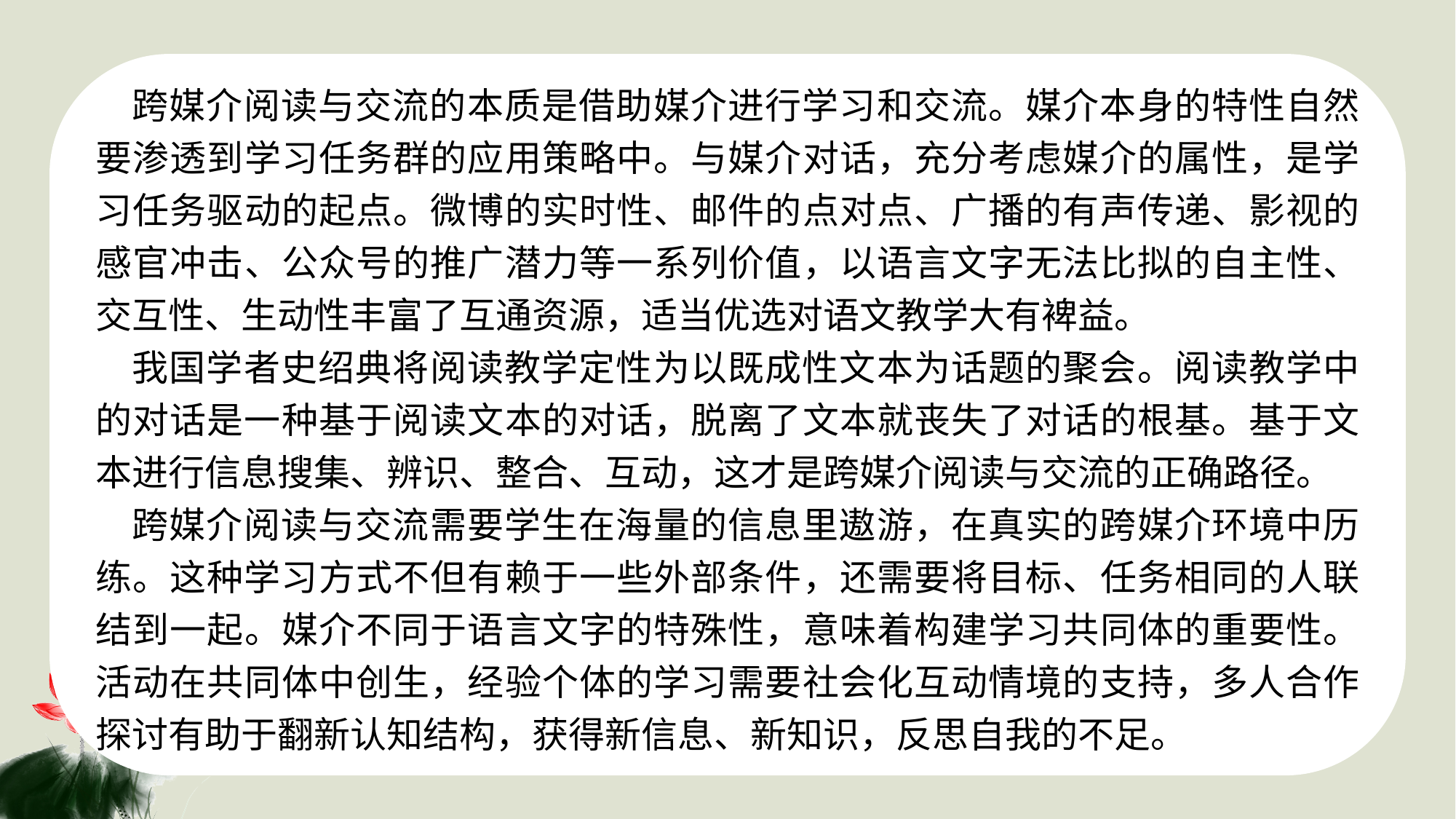

跨媒介阅读与交流的本质是借助媒介进行学习和交流。媒介本身的特性自然要渗透到学习任务群的应用策略中。与媒介对话，充分考虑媒介的属性，是学习任务驱动的起点。微博的实时性、邮件的点对点、广播的有声传递、影视的感官冲击、公众号的推广潜力等一系列价值，以语言文字无法比拟的自主性、交互性、生动性丰富了互通资源，适当优选对语文教学大有裨益。
   我国学者史绍典将阅读教学定性为以既成性文本为话题的聚会。阅读教学中的对话是一种基于阅读文本的对话，脱离了文本就丧失了对话的根基。基于文本进行信息搜集、辨识、整合、互动，这才是跨媒介阅读与交流的正确路径。
   跨媒介阅读与交流需要学生在海量的信息里遨游，在真实的跨媒介环境中历练。这种学习方式不但有赖于一些外部条件，还需要将目标、任务相同的人联结到一起。媒介不同于语言文字的特殊性，意味着构建学习共同体的重要性。活动在共同体中创生，经验个体的学习需要社会化互动情境的支持，多人合作探讨有助于翻新认知结构，获得新信息、新知识，反思自我的不足。